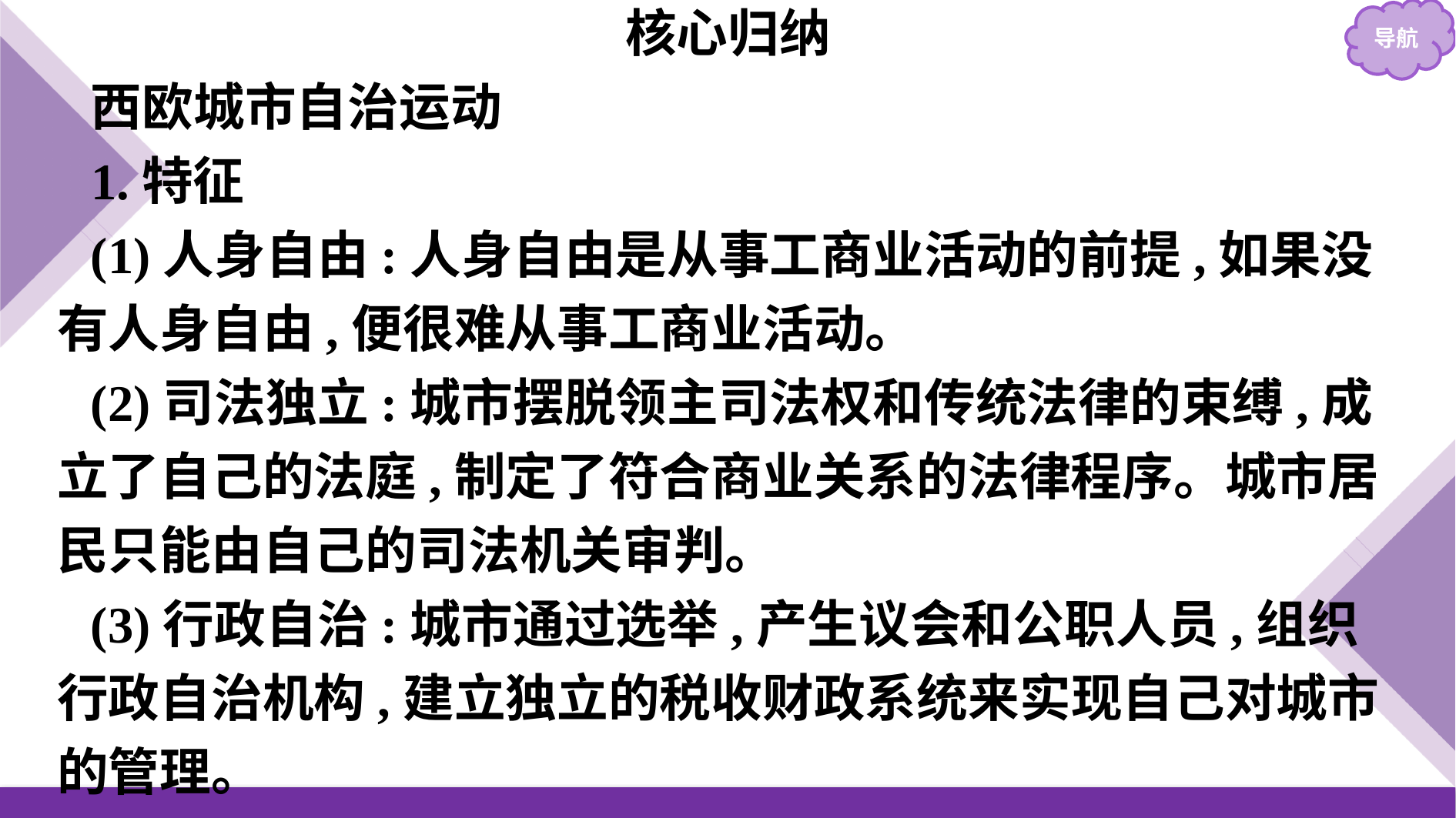

核心归纳
西欧城市自治运动
1.特征
(1)人身自由:人身自由是从事工商业活动的前提,如果没有人身自由,便很难从事工商业活动。
(2)司法独立:城市摆脱领主司法权和传统法律的束缚,成立了自己的法庭,制定了符合商业关系的法律程序。城市居民只能由自己的司法机关审判。
(3)行政自治:城市通过选举,产生议会和公职人员,组织行政自治机构,建立独立的税收财政系统来实现自己对城市的管理。